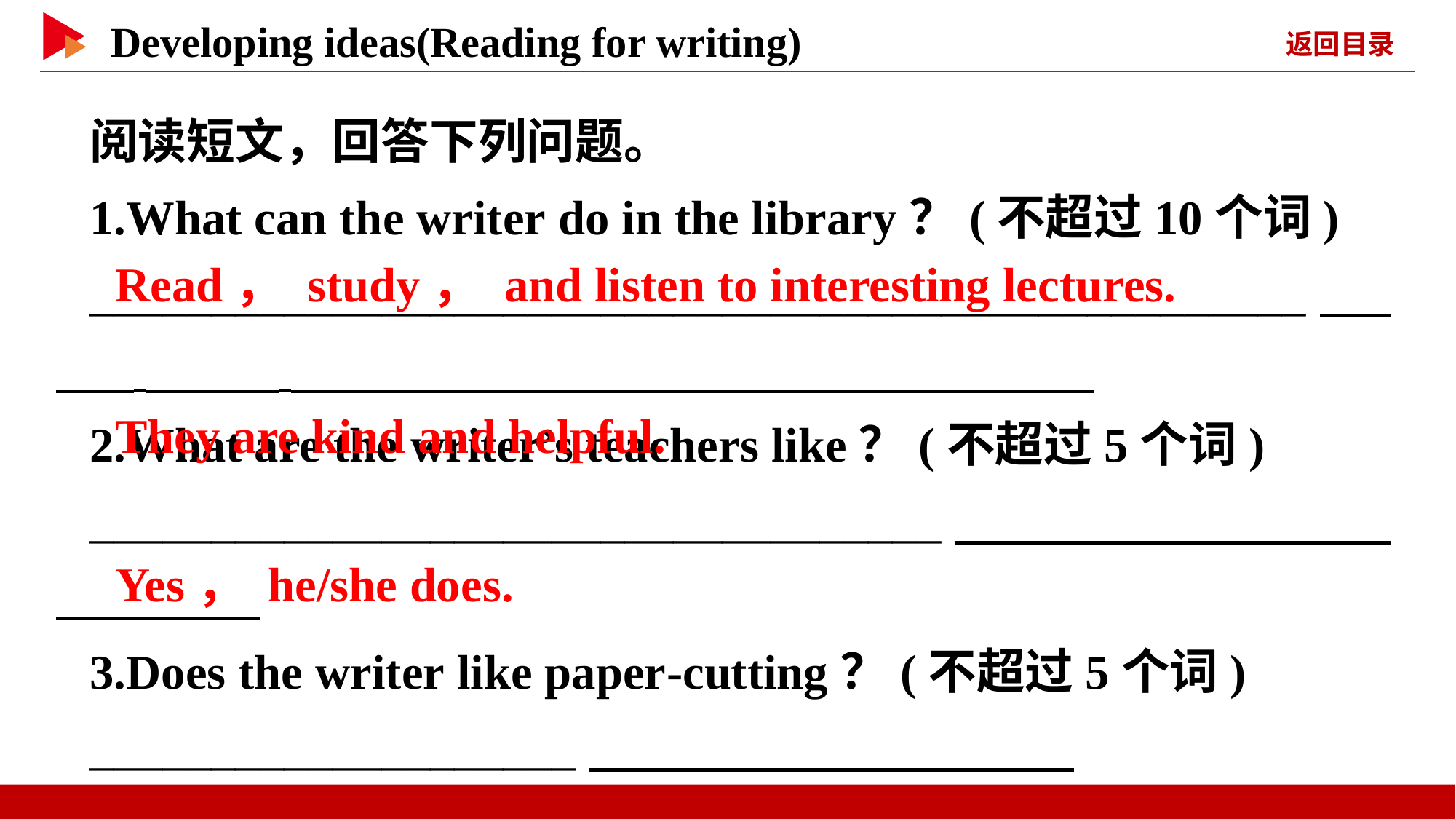

阅读短文，回答下列问题。
1.What can the writer do in the library？(不超过10个词)
__________________________________________________
2.What are the writer’s teachers like？(不超过5个词)
___________________________________
3.Does the writer like paper-cutting？(不超过5个词)
____________________
　Read， study， and listen to interesting lectures.
　They are kind and helpful.
　Yes， he/she does.